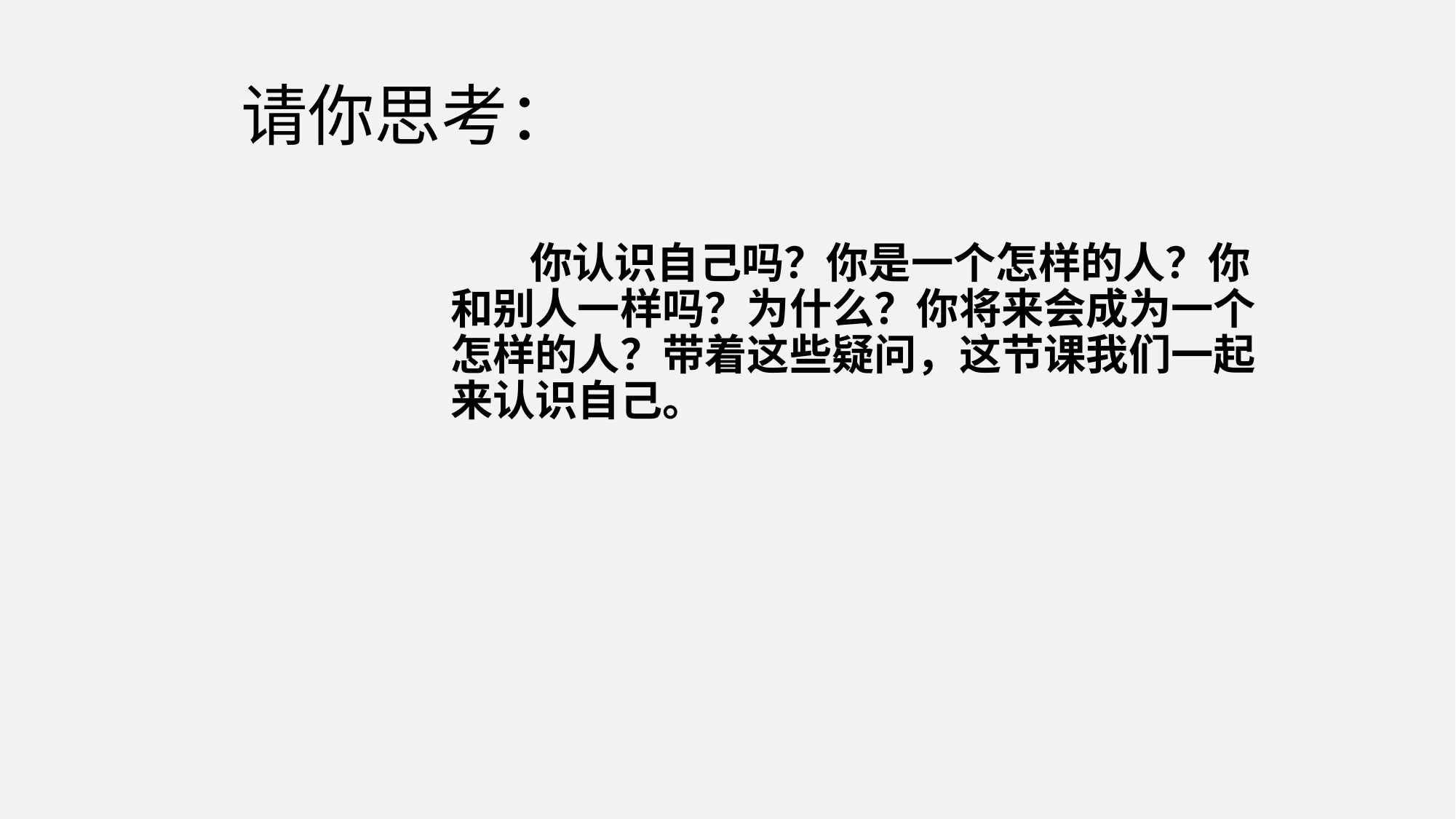

# 请你思考：
          你认识自己吗？你是一个怎样的人？你和别人一样吗？为什么？你将来会成为一个怎样的人？带着这些疑问，这节课我们一起来认识自己。